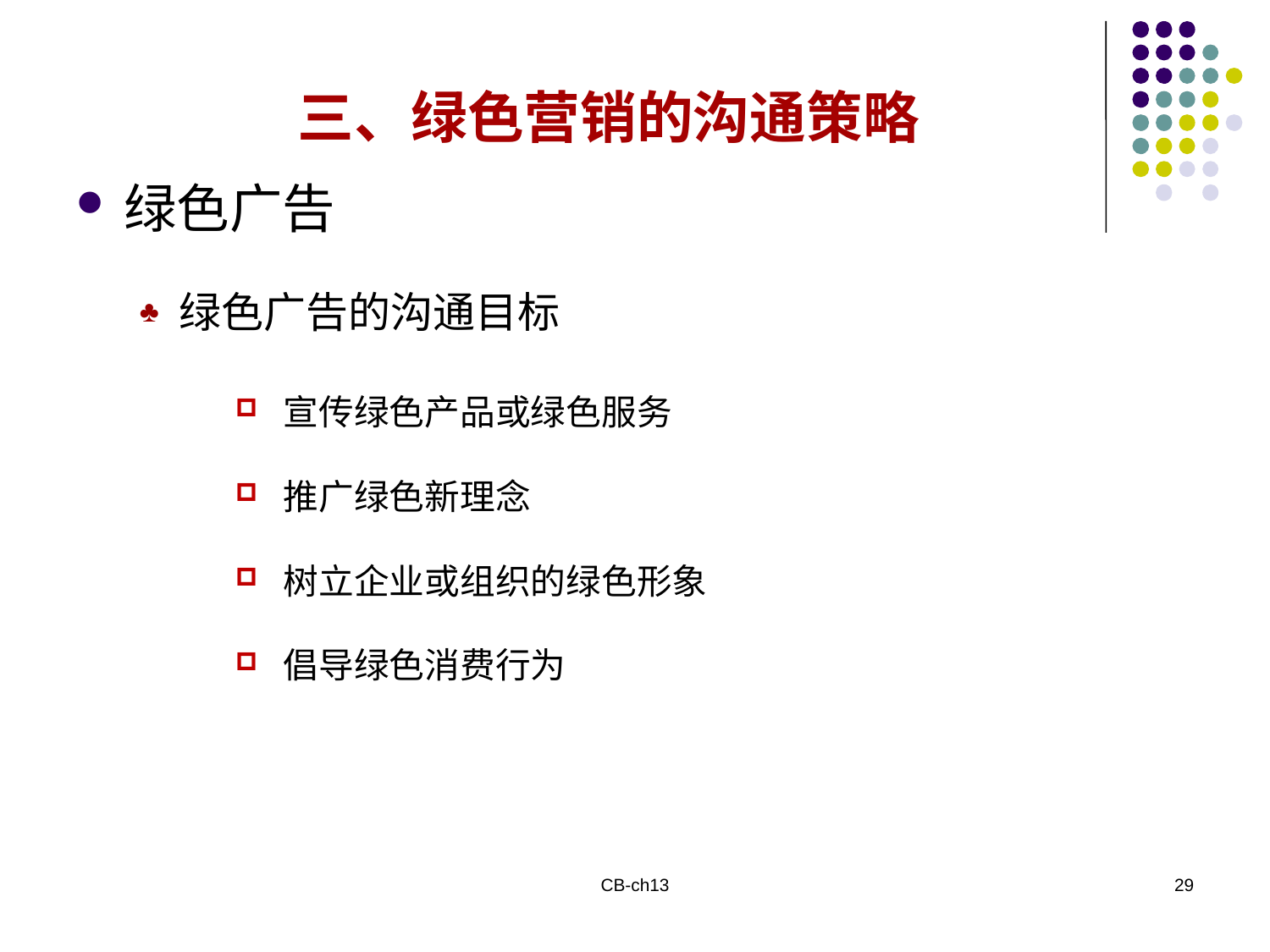

三、绿色营销的沟通策略
绿色广告
绿色广告的沟通目标
宣传绿色产品或绿色服务
推广绿色新理念
树立企业或组织的绿色形象
倡导绿色消费行为
CB-ch13
29